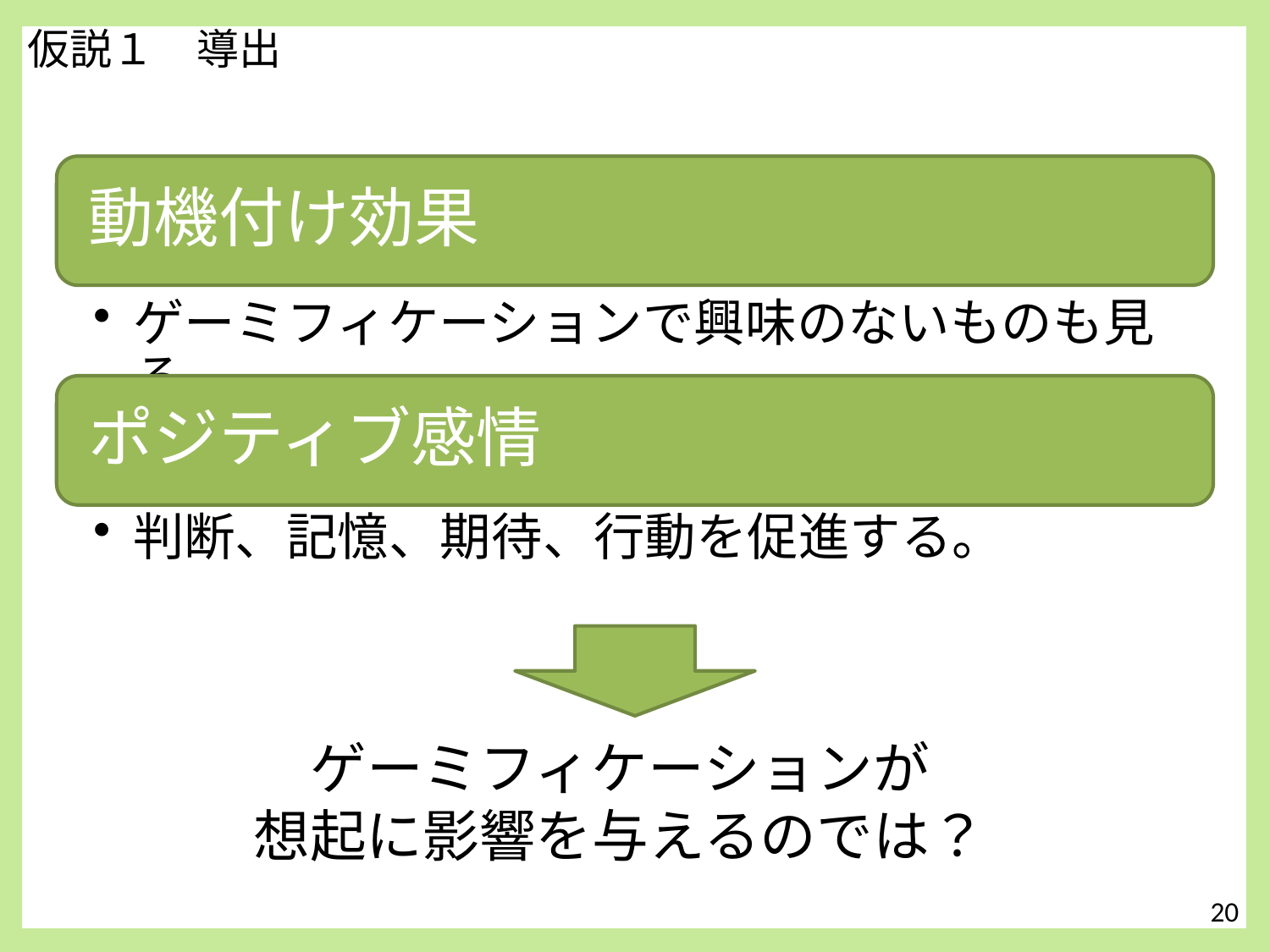

仮説１　導出
動機付け効果
ゲーミフィケーションで興味のないものも見る。
ポジティブ感情
判断、記憶、期待、行動を促進する。

ゲーミフィケーションが
想起に影響を与えるのでは？
20